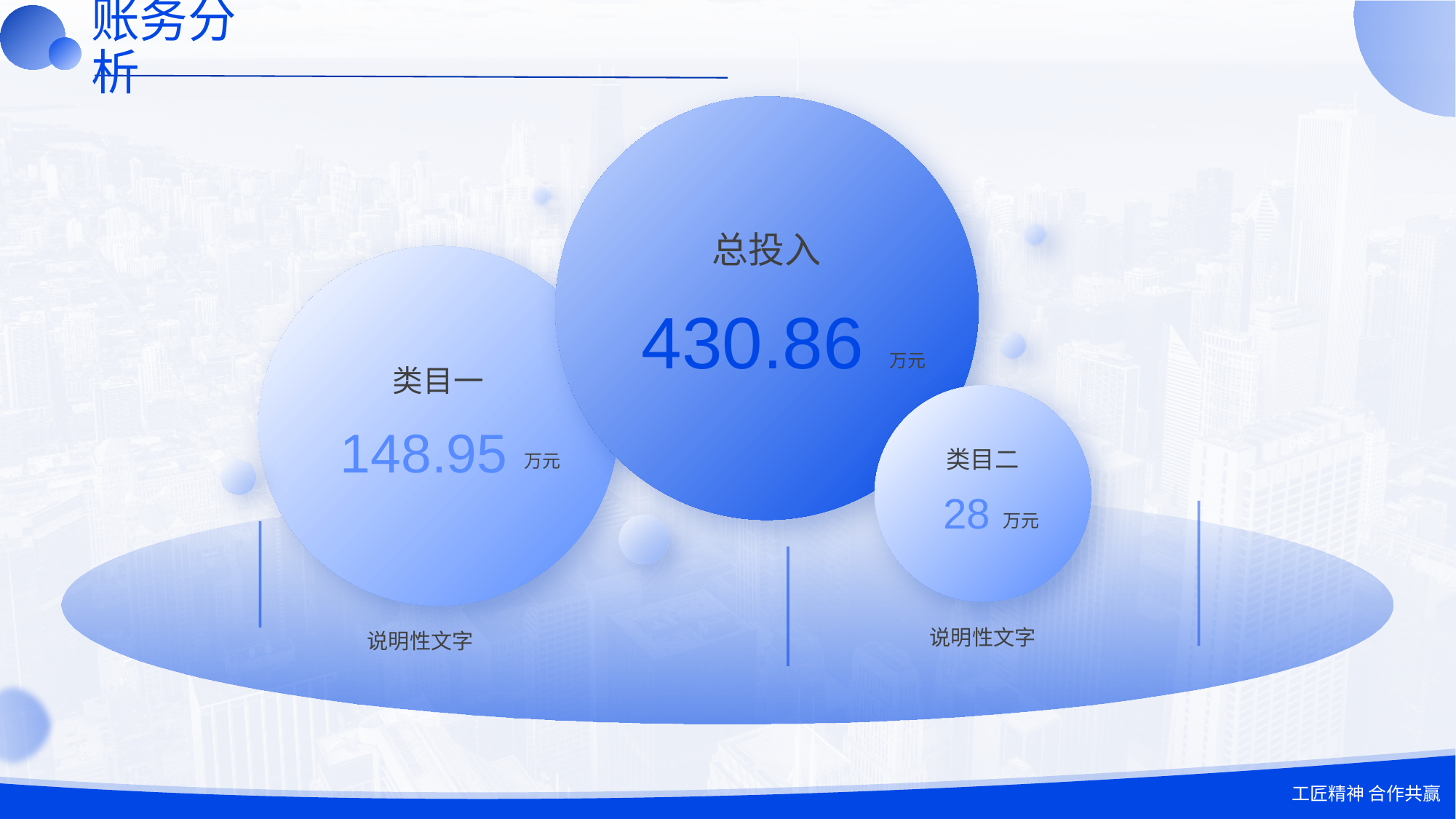

# 账务分析

总投入
430.86
万元

类目一
148.95
万元
说明性文字

类目二
28
万元
说明性文字